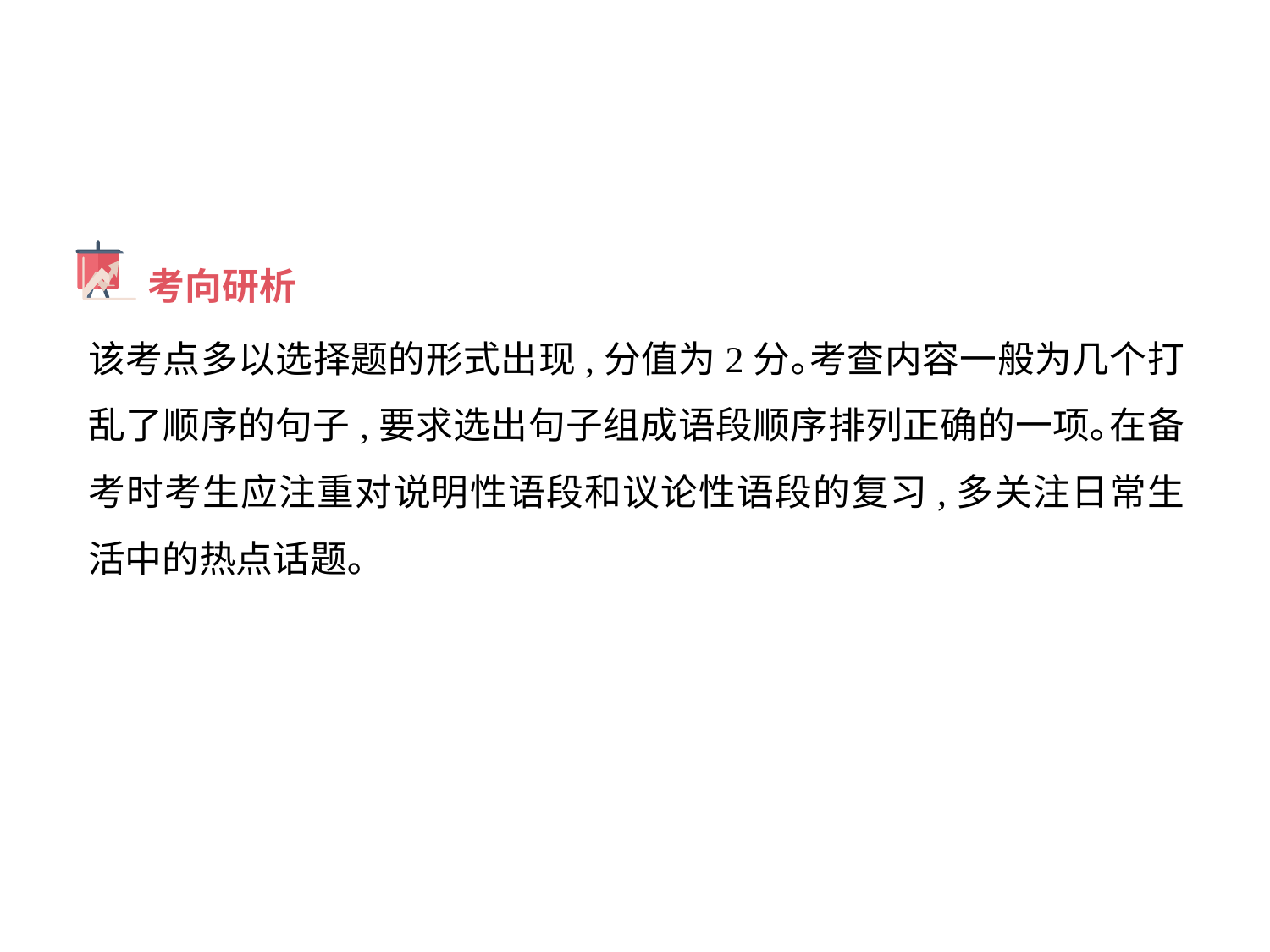

考向研析

该考点多以选择题的形式出现,分值为2分｡考查内容一般为几个打乱了顺序的句子,要求选出句子组成语段顺序排列正确的一项｡在备考时考生应注重对说明性语段和议论性语段的复习,多关注日常生活中的热点话题｡